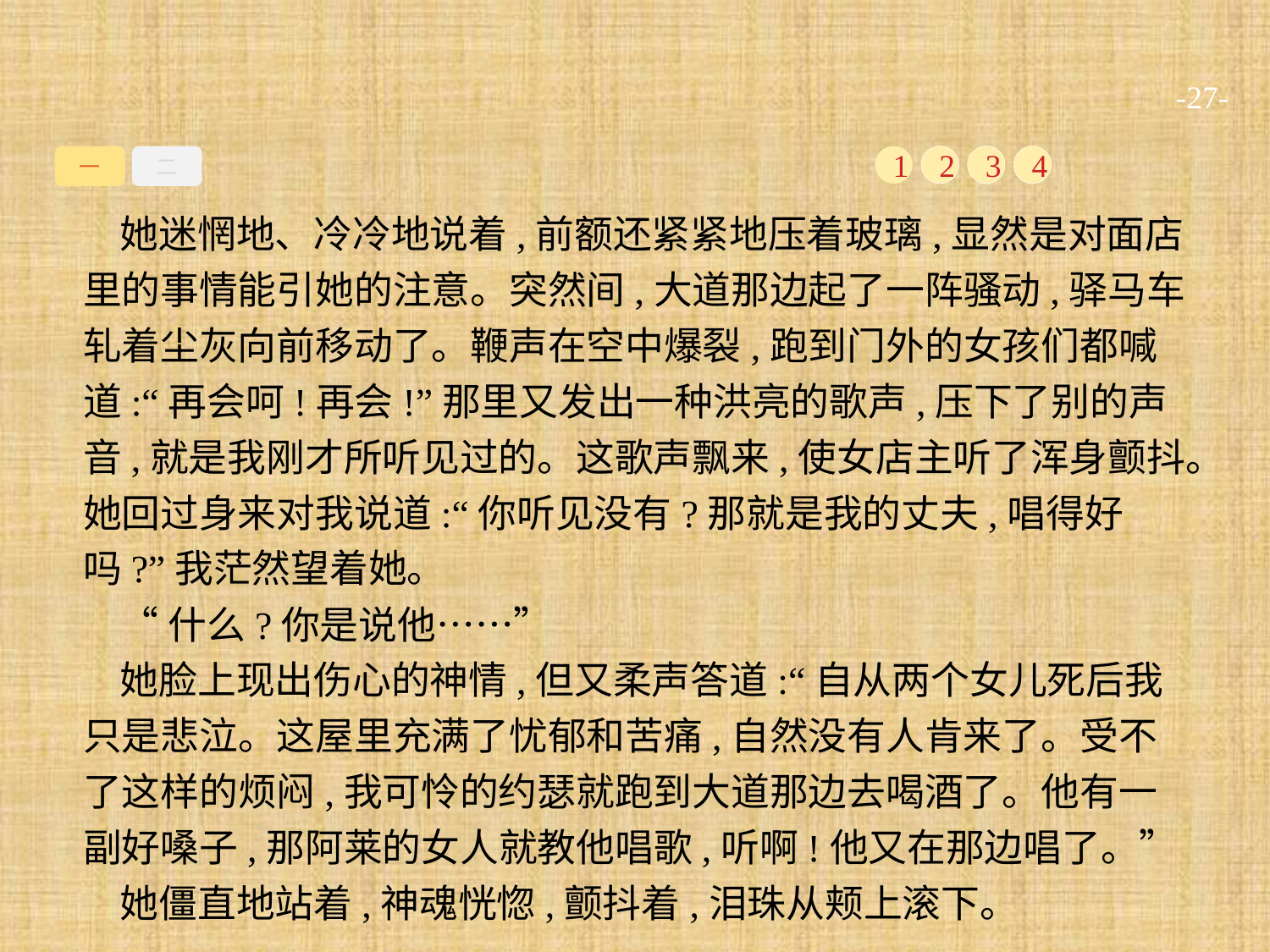

-27-
一
二
1
2
3
4
她迷惘地、冷冷地说着,前额还紧紧地压着玻璃,显然是对面店里的事情能引她的注意。突然间,大道那边起了一阵骚动,驿马车轧着尘灰向前移动了。鞭声在空中爆裂,跑到门外的女孩们都喊道:“再会呵!再会!”那里又发出一种洪亮的歌声,压下了别的声音,就是我刚才所听见过的。这歌声飘来,使女店主听了浑身颤抖。她回过身来对我说道:“你听见没有?那就是我的丈夫,唱得好吗?”我茫然望着她。
“什么?你是说他……”
她脸上现出伤心的神情,但又柔声答道:“自从两个女儿死后我只是悲泣。这屋里充满了忧郁和苦痛,自然没有人肯来了。受不了这样的烦闷,我可怜的约瑟就跑到大道那边去喝酒了。他有一副好嗓子,那阿莱的女人就教他唱歌,听啊!他又在那边唱了。”
她僵直地站着,神魂恍惚,颤抖着,泪珠从颊上滚下。